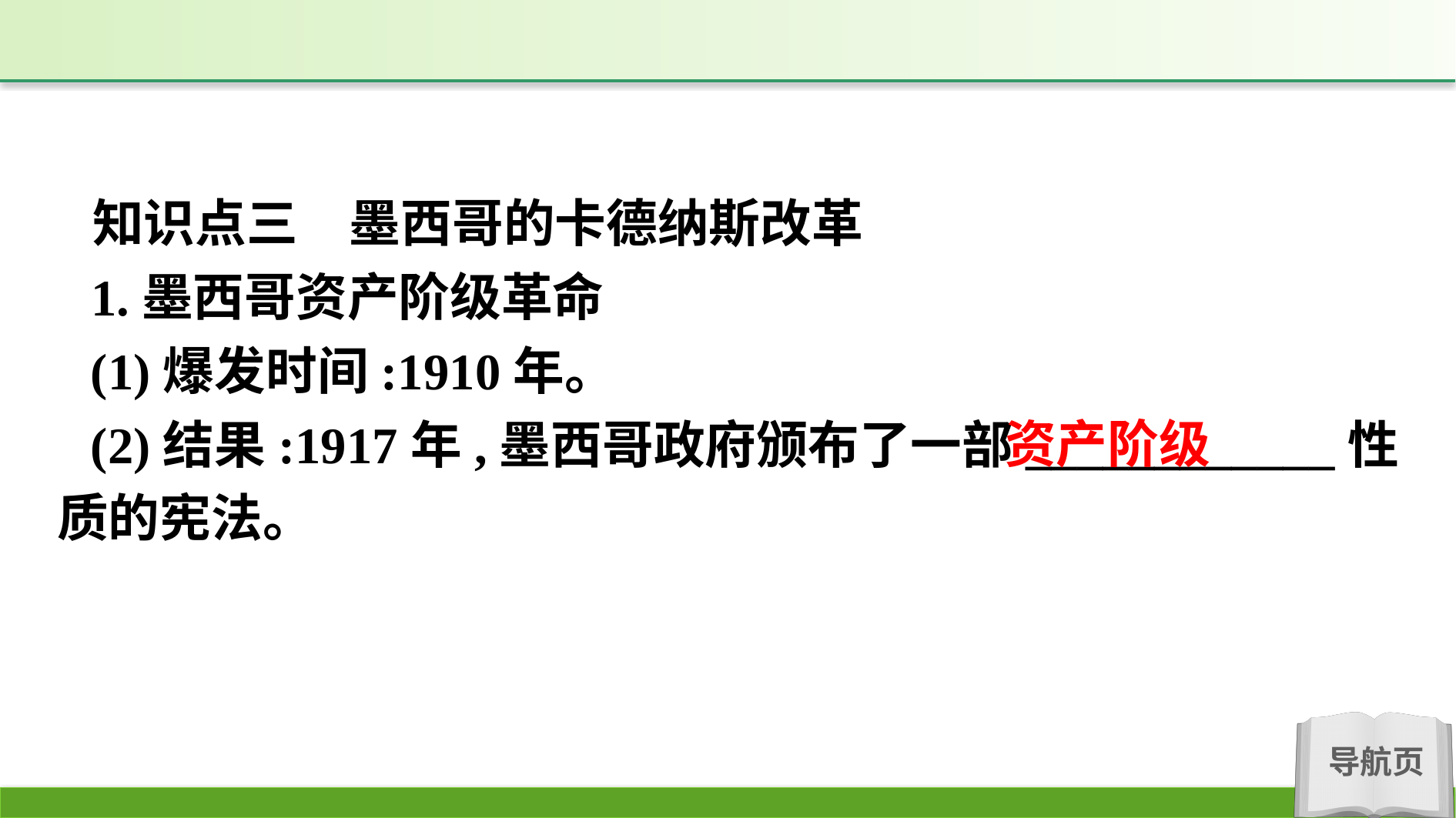

知识点三　墨西哥的卡德纳斯改革
1.墨西哥资产阶级革命
(1)爆发时间:1910年。
(2)结果:1917年,墨西哥政府颁布了一部____________性质的宪法。
资产阶级